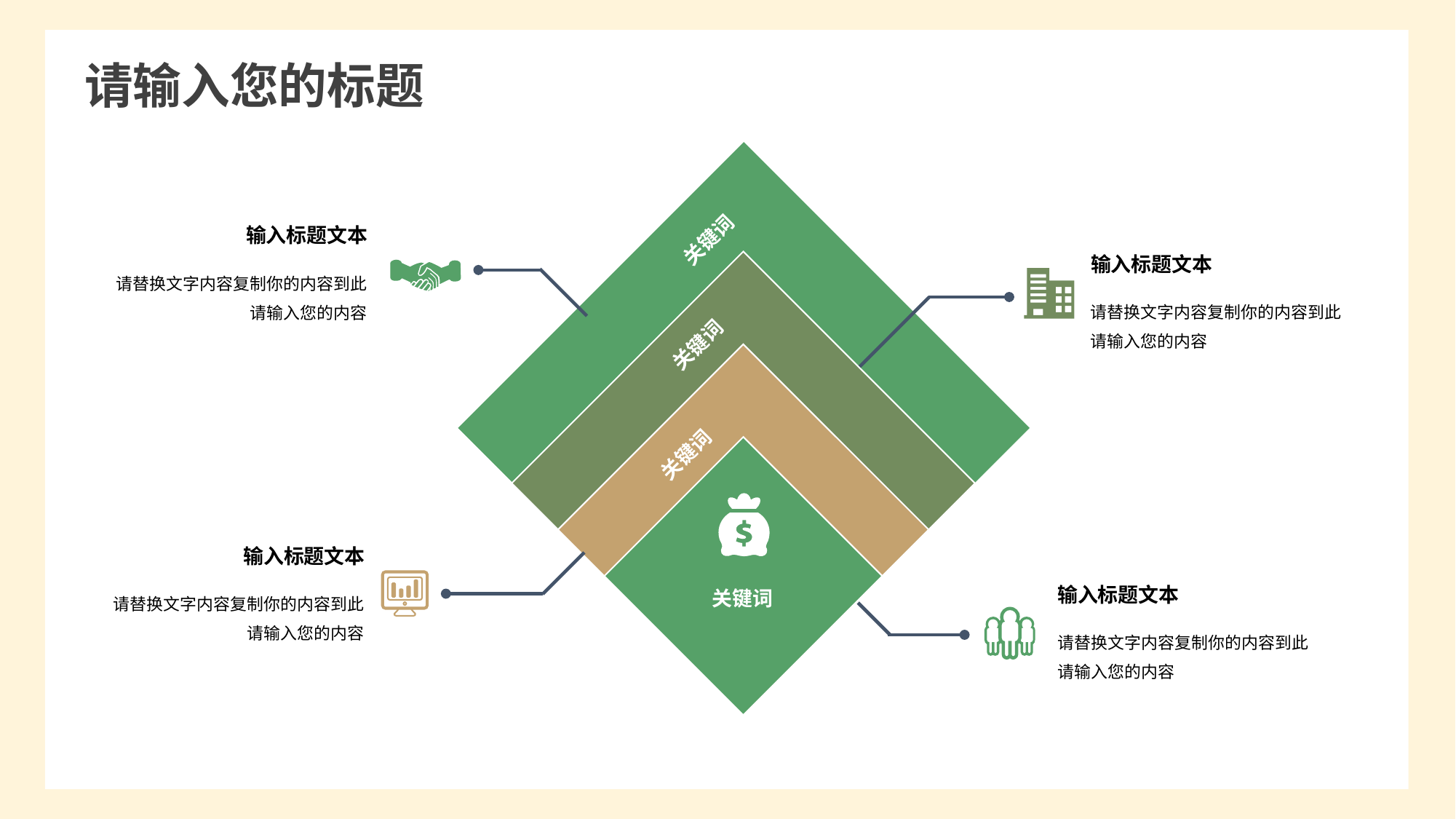

关键词
输入标题文本

请替换文字内容复制你的内容到此请输入您的内容
输入标题文本

请替换文字内容复制你的内容到此请输入您的内容

关键词

关键词

关键词
输入标题文本

请替换文字内容复制你的内容到此请输入您的内容
输入标题文本

请替换文字内容复制你的内容到此请输入您的内容